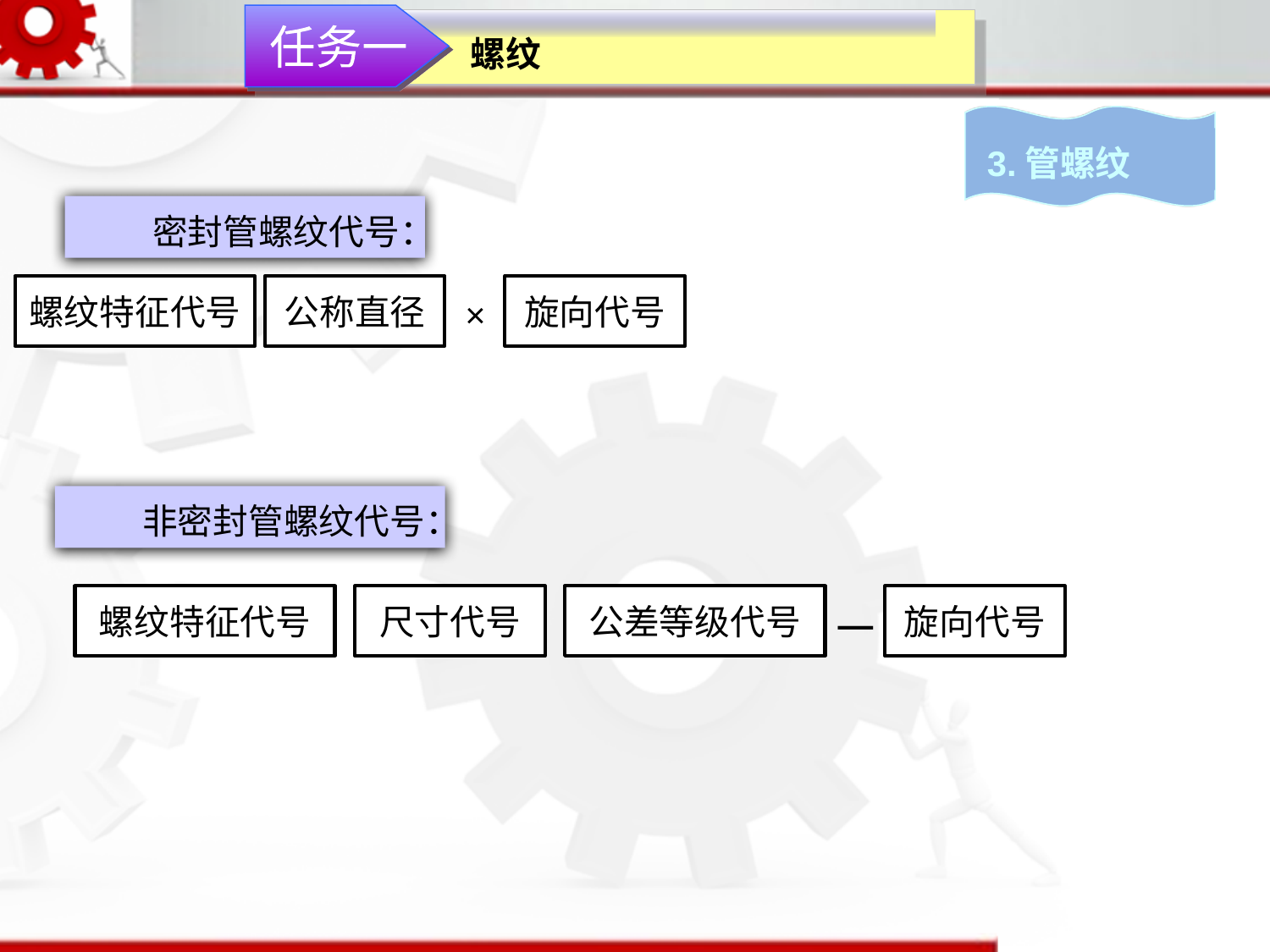

任务一
螺纹

3.管螺纹
密封管螺纹代号：
螺纹特征代号
公称直径
旋向代号
×
非密封管螺纹代号：
螺纹特征代号
尺寸代号
公差等级代号
旋向代号
—